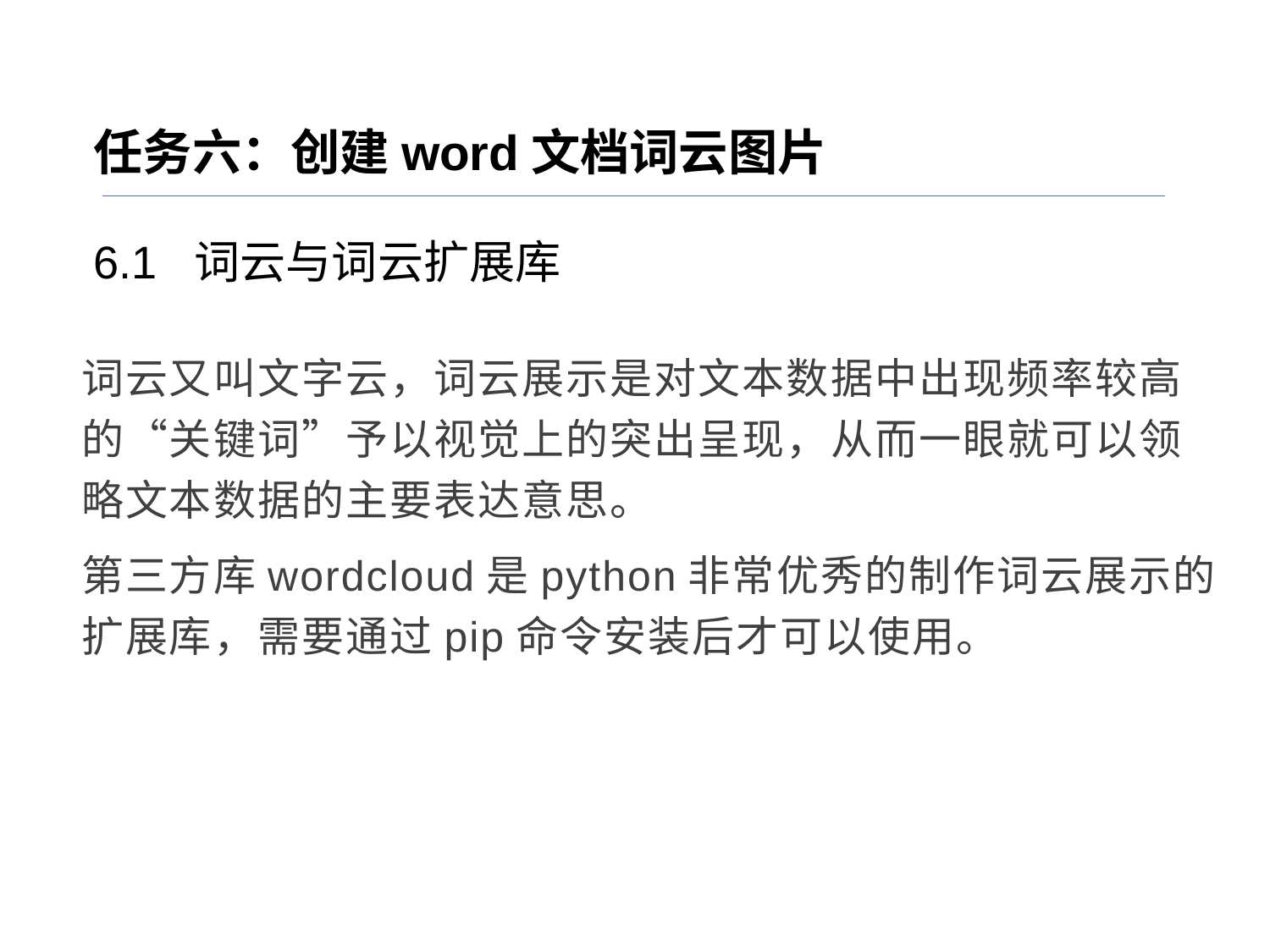

任务六：创建word文档词云图片
6.1  词云与词云扩展库
词云又叫文字云，词云展示是对文本数据中出现频率较高的“关键词”予以视觉上的突出呈现，从而一眼就可以领略文本数据的主要表达意思。
第三方库wordcloud是python非常优秀的制作词云展示的扩展库，需要通过pip命令安装后才可以使用。